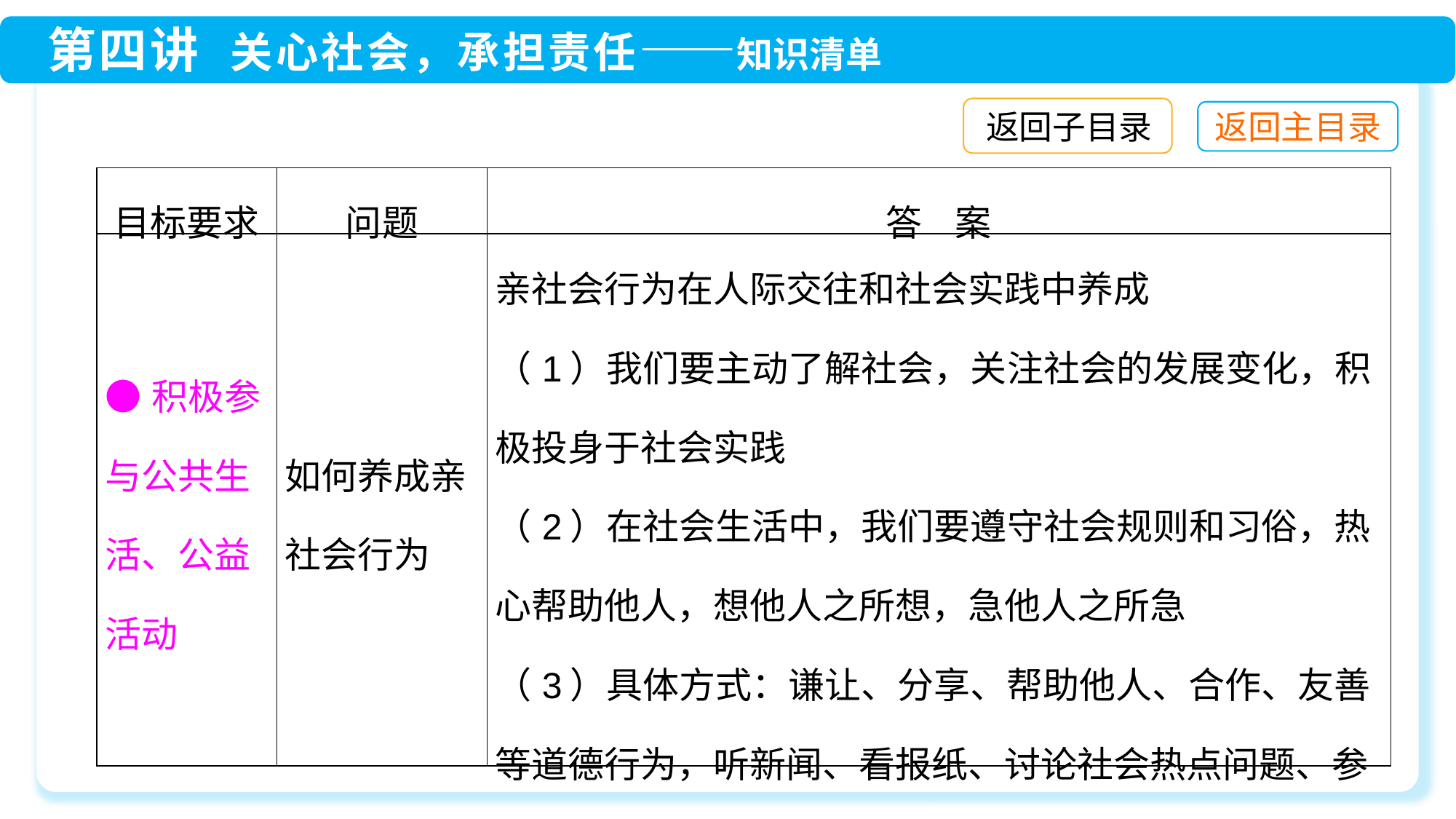

返回子目录
| 目标要求 | 问题 | 答 案 |
| --- | --- | --- |
| ●积极参与公共生活、公益活动 | 如何养成亲社会行为 | 亲社会行为在人际交往和社会实践中养成 （1）我们要主动了解社会，关注社会的发展变化，积极投身于社会实践 （2）在社会生活中，我们要遵守社会规则和习俗，热心帮助他人，想他人之所想，急他人之所急 （3）具体方式：谦让、分享、帮助他人、合作、友善等道德行为，听新闻、看报纸、讨论社会热点问题、参与志愿者活动等社会参与行为 |